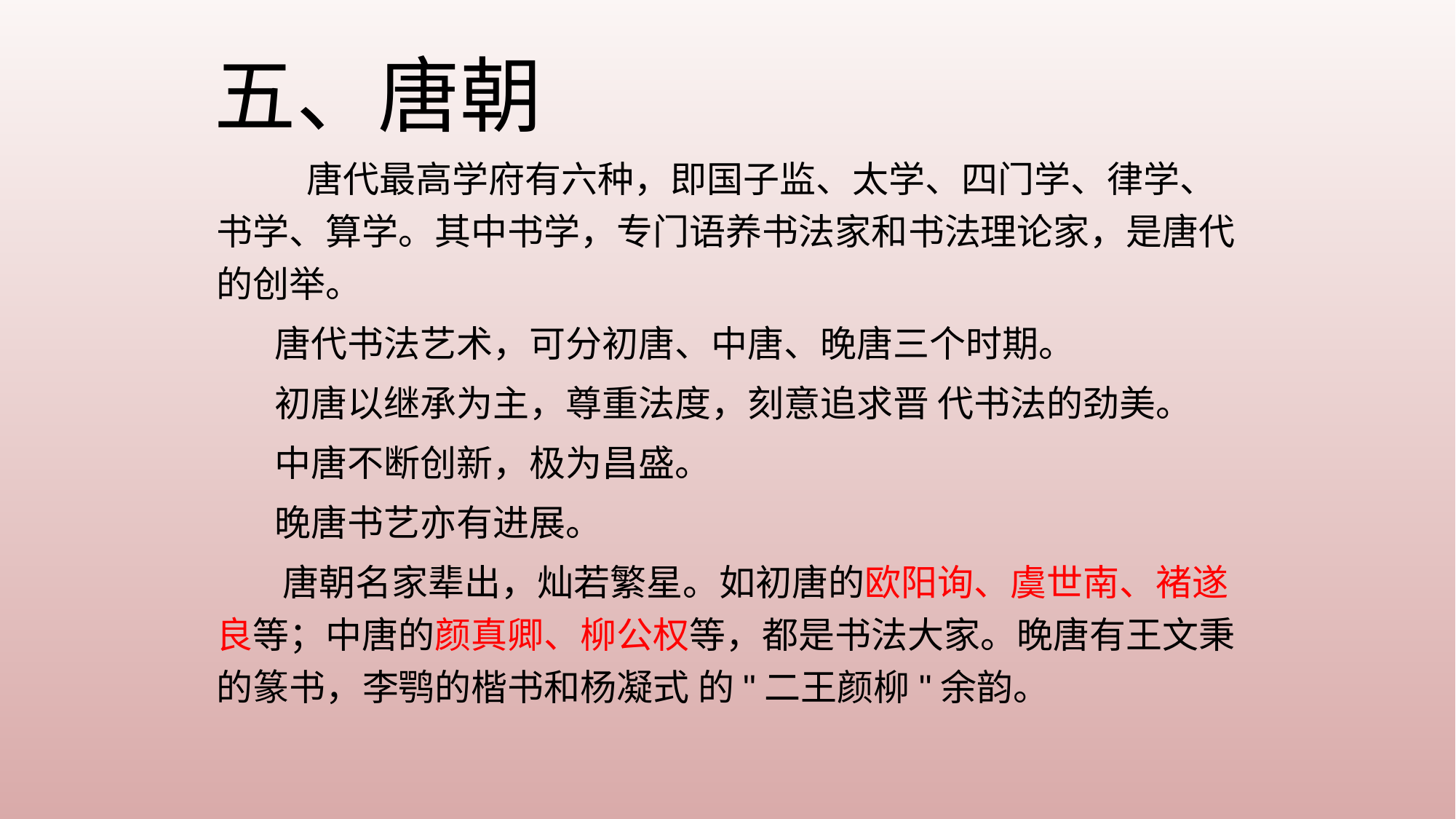

五、唐朝
            唐代最高学府有六种，即国子监、太学、四门学、律学、书学、算学。其中书学，专门语养书法家和书法理论家，是唐代的创举。
           唐代书法艺术，可分初唐、中唐、晚唐三个时期。
           初唐以继承为主，尊重法度，刻意追求晋 代书法的劲美。
           中唐不断创新，极为昌盛。
           晚唐书艺亦有进展。
            唐朝名家辈出，灿若繁星。如初唐的欧阳询、虞世南、褚遂良等；中唐的颜真卿、柳公权等，都是书法大家。晚唐有王文秉的篆书，李鹗的楷书和杨凝式 的"二王颜柳"余韵。